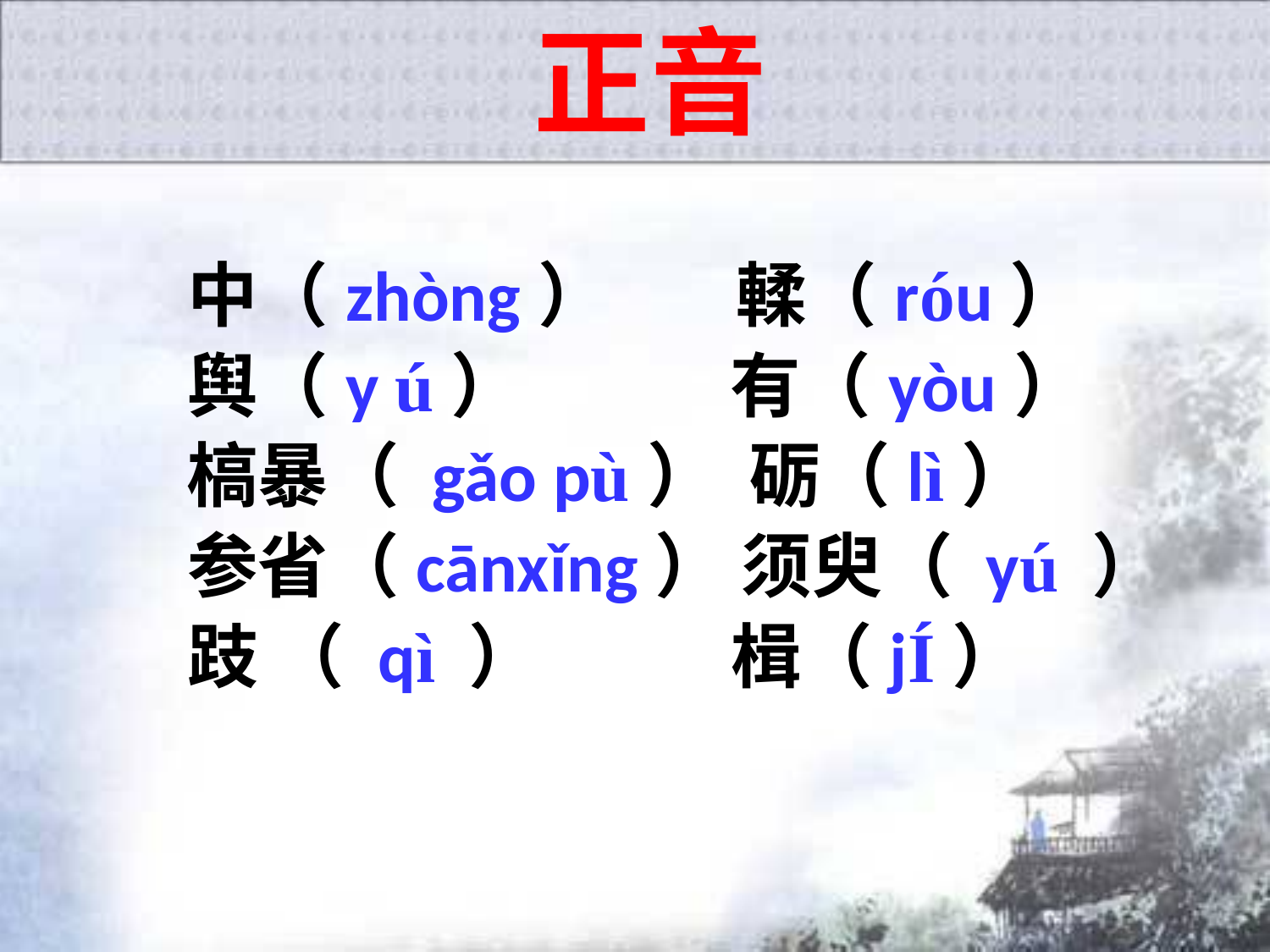

# 正音
中（zhòng）        輮（róu）
舆（y ú）             有（yòu）
槁暴（ gǎo pù）  砺（lì）
参省（cānxǐng） 须臾（ yú ）
跂 （ qì ）            楫（jÍ）